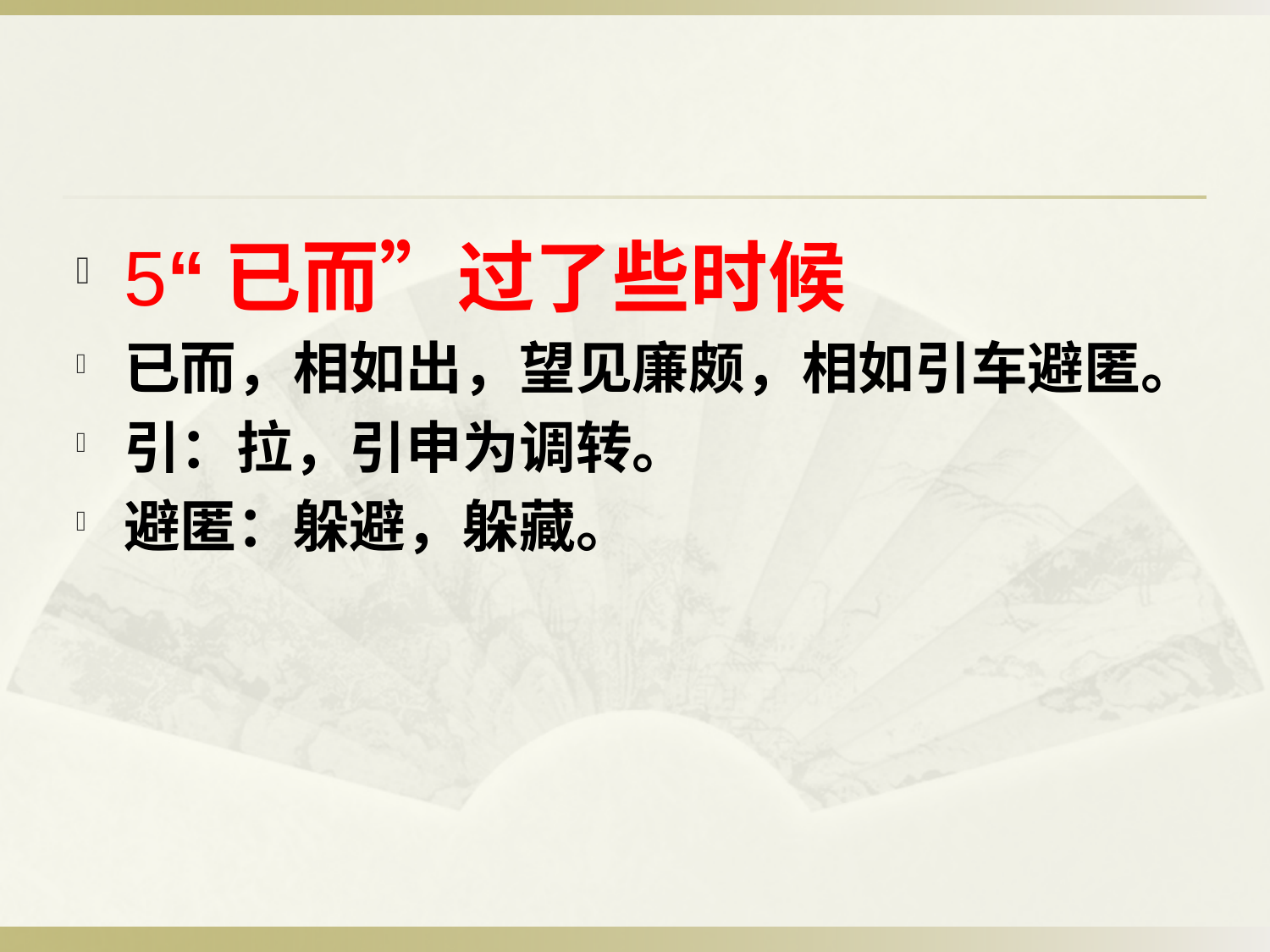

#
5“已而”过了些时候
已而，相如出，望见廉颇，相如引车避匿。
引：拉，引申为调转。
避匿：躲避，躲藏。